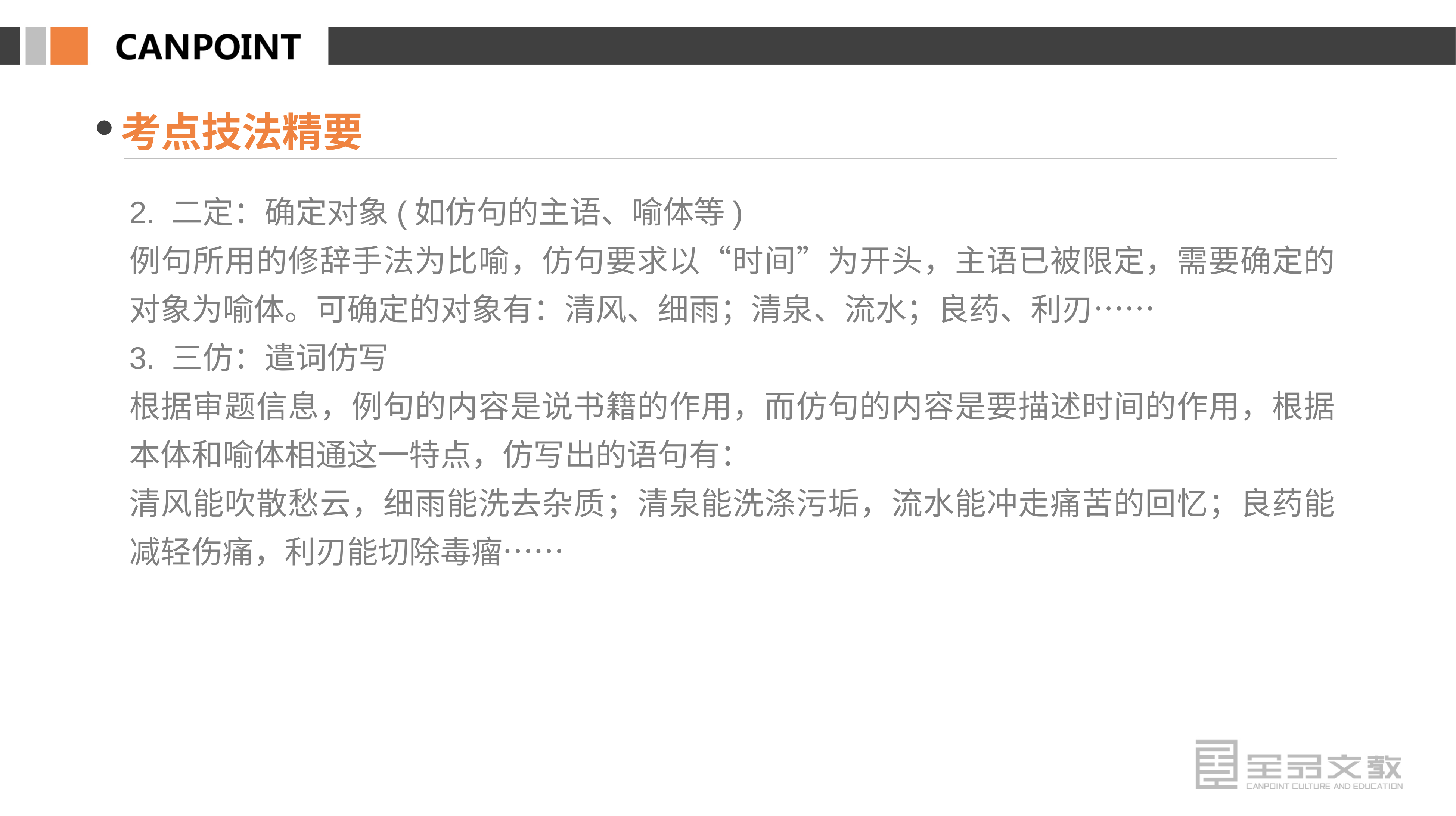

考点技法精要

2. 二定：确定对象(如仿句的主语、喻体等)
例句所用的修辞手法为比喻，仿句要求以“时间”为开头，主语已被限定，需要确定的对象为喻体。可确定的对象有：清风、细雨；清泉、流水；良药、利刃……
3. 三仿：遣词仿写
根据审题信息，例句的内容是说书籍的作用，而仿句的内容是要描述时间的作用，根据本体和喻体相通这一特点，仿写出的语句有：
清风能吹散愁云，细雨能洗去杂质；清泉能洗涤污垢，流水能冲走痛苦的回忆；良药能减轻伤痛，利刃能切除毒瘤……